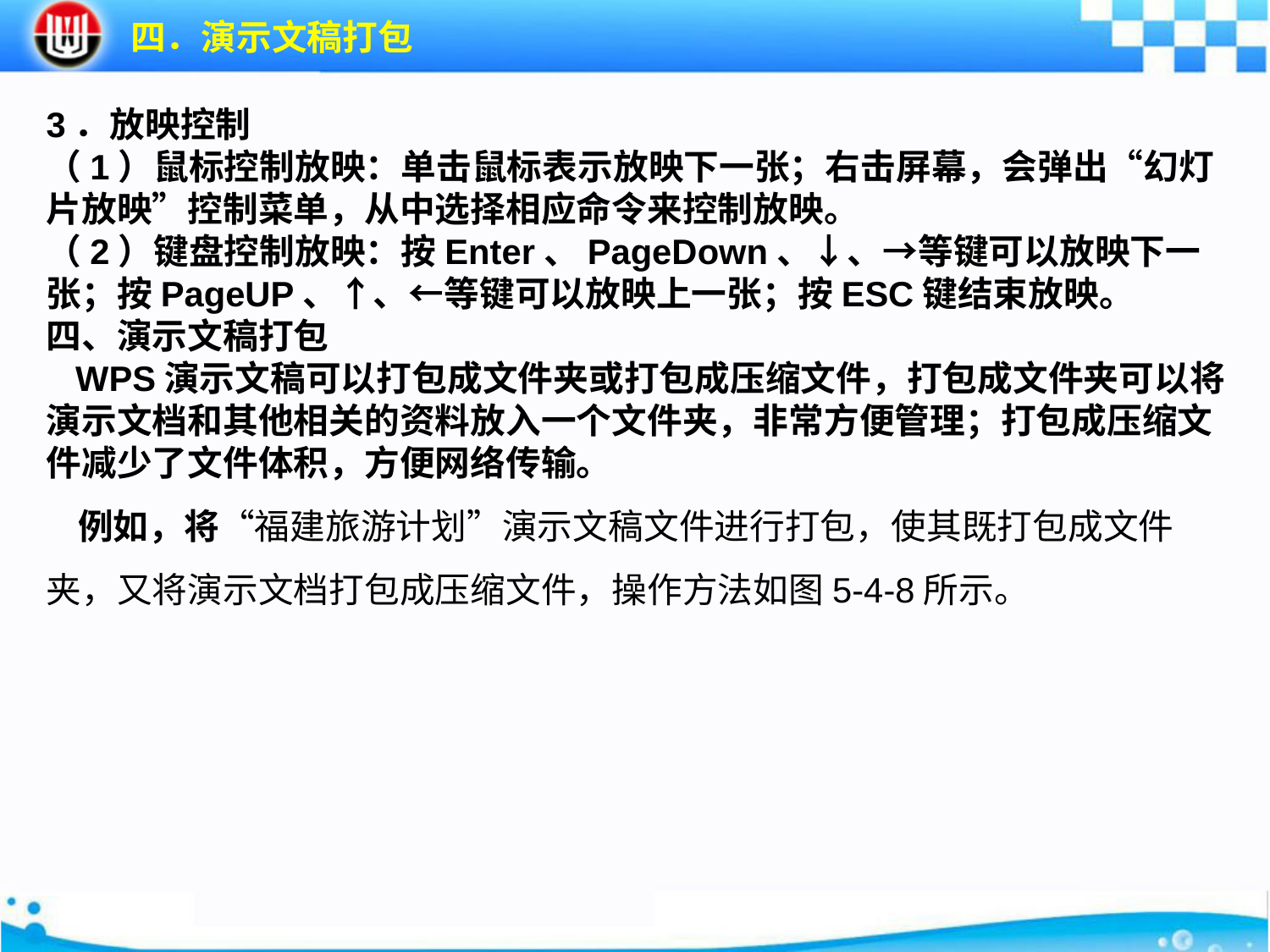

四．演示文稿打包

3．放映控制（1）鼠标控制放映：单击鼠标表示放映下一张；右击屏幕，会弹出“幻灯片放映”控制菜单，从中选择相应命令来控制放映。（2）键盘控制放映：按Enter、PageDown、↓、→等键可以放映下一张；按PageUP、↑、←等键可以放映上一张；按ESC键结束放映。四、演示文稿打包   WPS演示文稿可以打包成文件夹或打包成压缩文件，打包成文件夹可以将演示文档和其他相关的资料放入一个文件夹，非常方便管理；打包成压缩文件减少了文件体积，方便网络传输。例如，将“福建旅游计划”演示文稿文件进行打包，使其既打包成文件夹，又将演示文档打包成压缩文件，操作方法如图5-4-8所示。